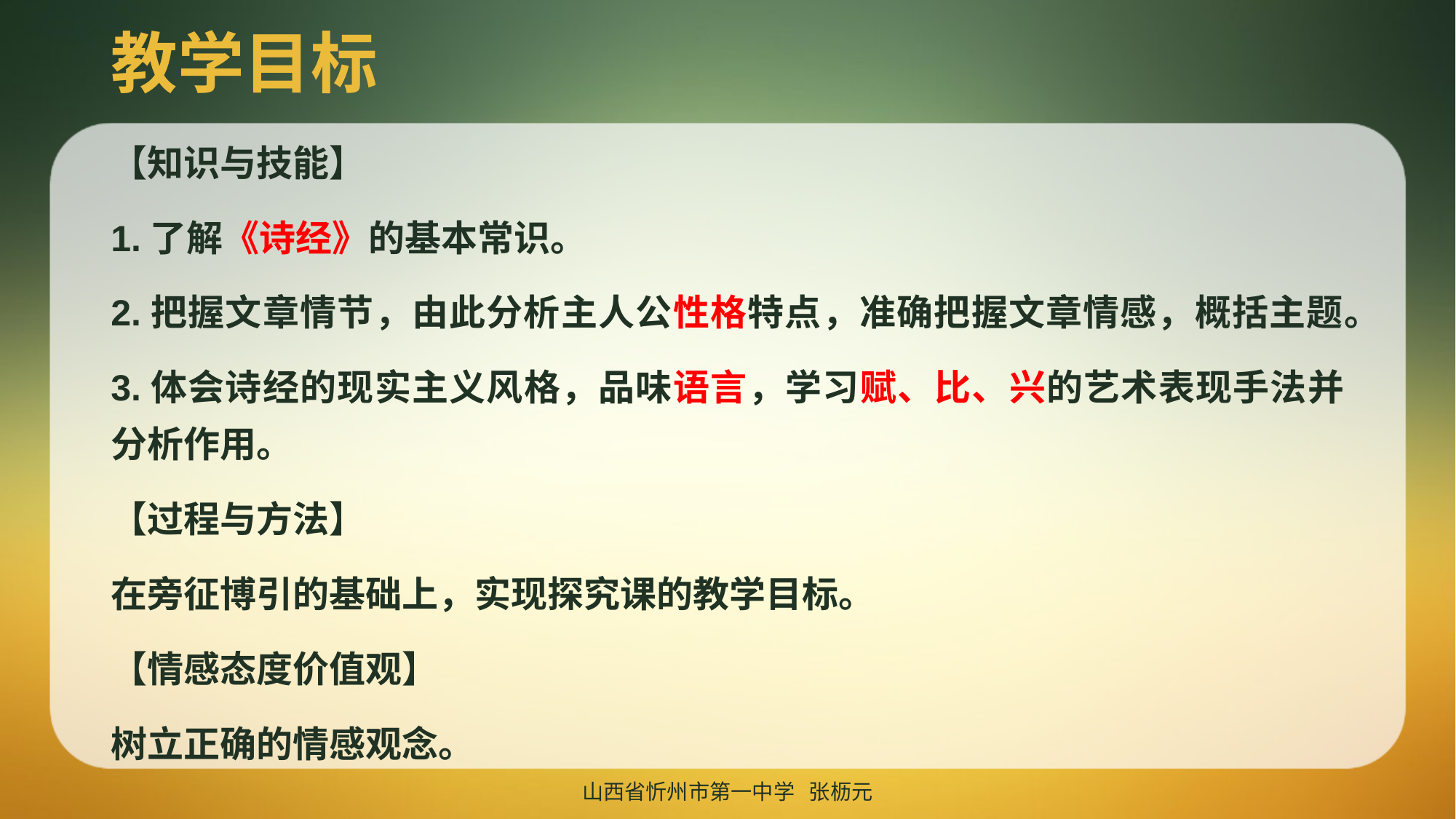

# 教学目标
【知识与技能】
1.了解《诗经》的基本常识。
2.把握文章情节，由此分析主人公性格特点，准确把握文章情感，概括主题。
3.体会诗经的现实主义风格，品味语言，学习赋、比、兴的艺术表现手法并分析作用。
【过程与方法】
在旁征博引的基础上，实现探究课的教学目标。
【情感态度价值观】
树立正确的情感观念。

山西省忻州市第一中学   张枥元